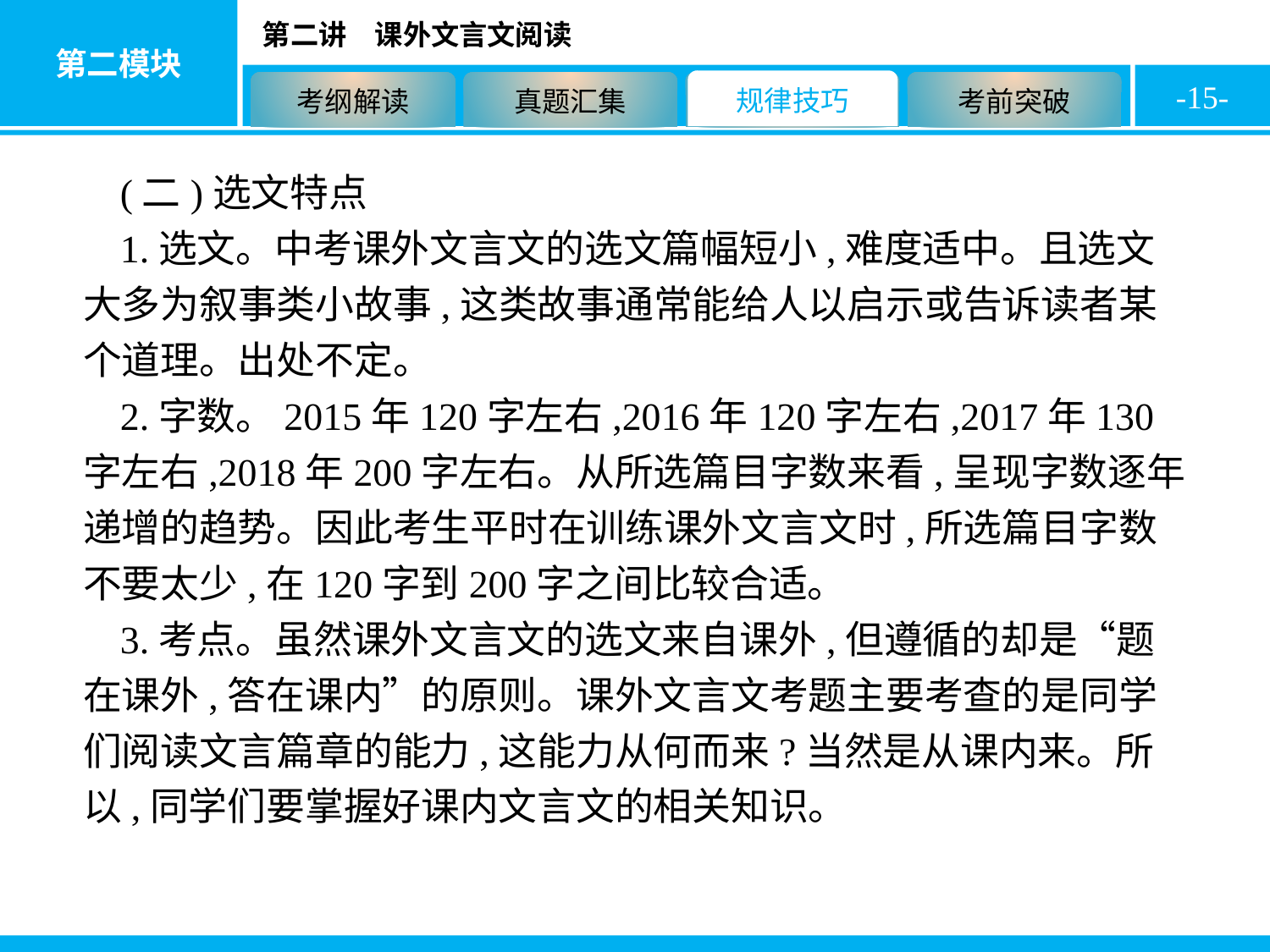

-15-
(二)选文特点
1.选文。中考课外文言文的选文篇幅短小,难度适中。且选文大多为叙事类小故事,这类故事通常能给人以启示或告诉读者某个道理。出处不定。
2.字数。2015年120字左右,2016年120字左右,2017年130字左右,2018年200字左右。从所选篇目字数来看,呈现字数逐年递增的趋势。因此考生平时在训练课外文言文时,所选篇目字数不要太少,在120字到200字之间比较合适。
3.考点。虽然课外文言文的选文来自课外,但遵循的却是“题在课外,答在课内”的原则。课外文言文考题主要考查的是同学们阅读文言篇章的能力,这能力从何而来?当然是从课内来。所以,同学们要掌握好课内文言文的相关知识。